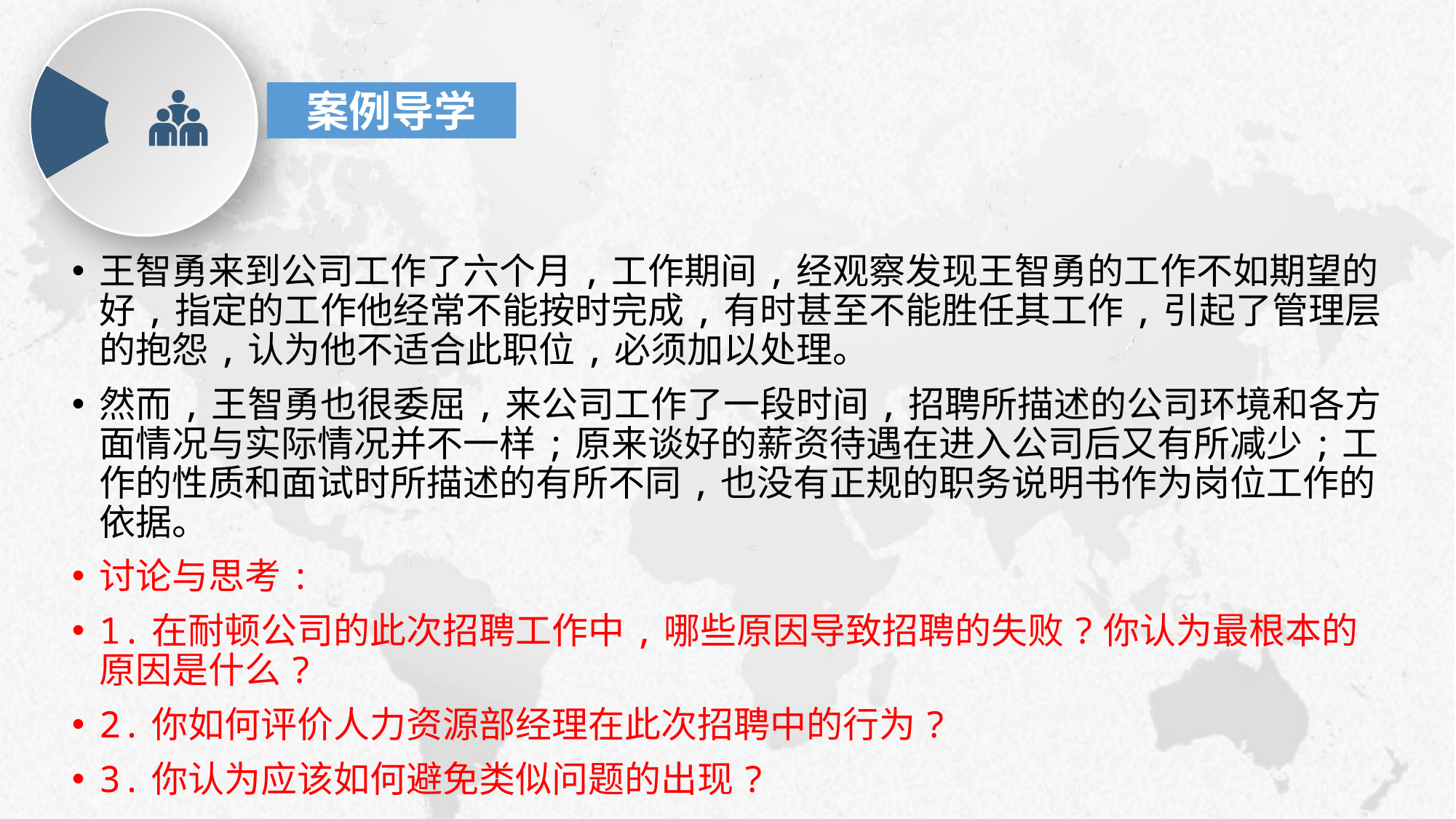

案例导学

王智勇来到公司工作了六个月,工作期间,经观察发现王智勇的工作不如期望的好,指定的工作他经常不能按时完成,有时甚至不能胜任其工作,引起了管理层的抱怨,认为他不适合此职位,必须加以处理。
然而,王智勇也很委屈,来公司工作了一段时间,招聘所描述的公司环境和各方面情况与实际情况并不一样;原来谈好的薪资待遇在进入公司后又有所减少;工作的性质和面试时所描述的有所不同,也没有正规的职务说明书作为岗位工作的依据。
讨论与思考:
1.在耐顿公司的此次招聘工作中,哪些原因导致招聘的失败?你认为最根本的原因是什么?
2.你如何评价人力资源部经理在此次招聘中的行为?
3.你认为应该如何避免类似问题的出现?